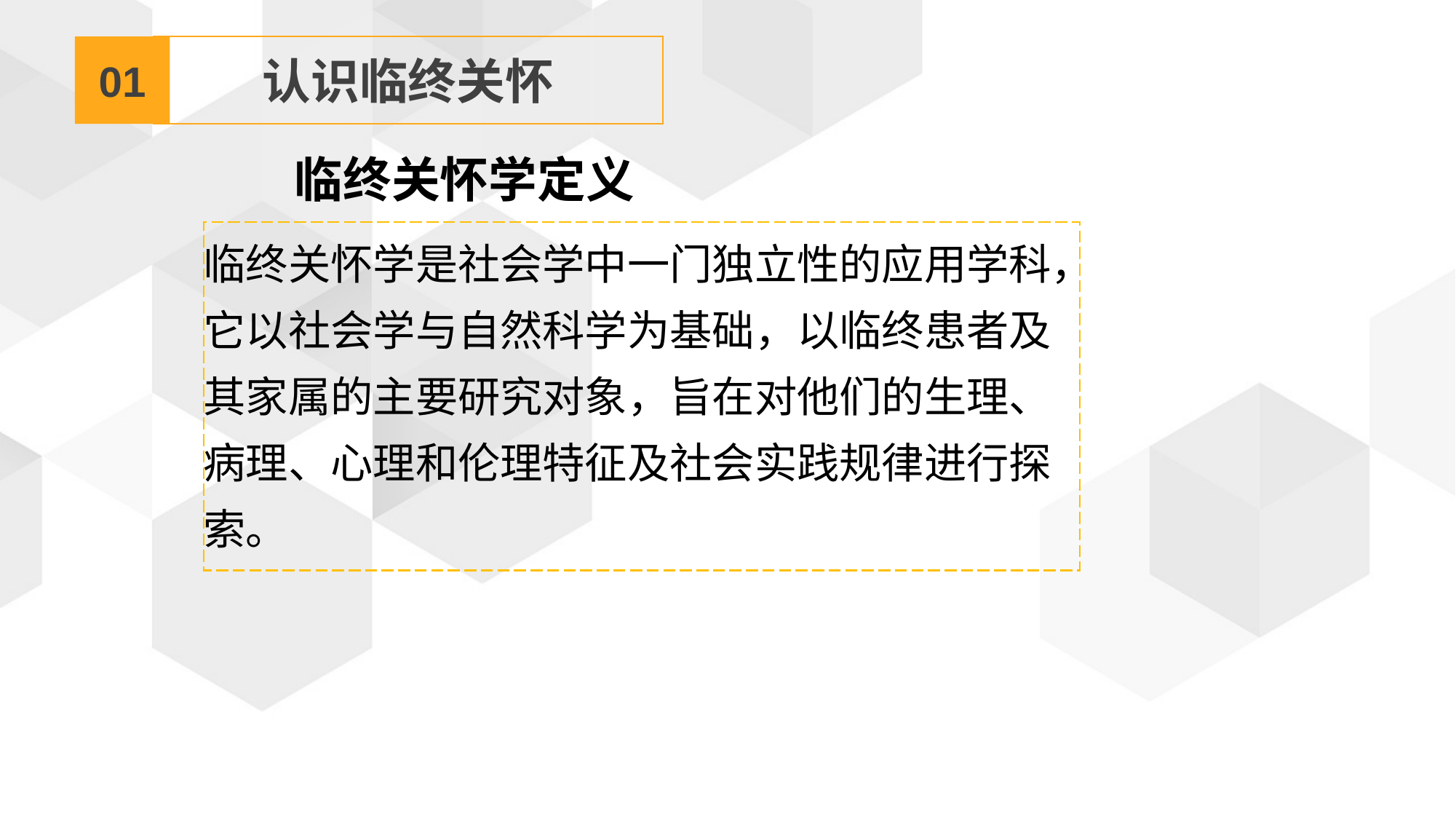

01
认识临终关怀
临终关怀学定义
临终关怀学是社会学中一门独立性的应用学科，它以社会学与自然科学为基础，以临终患者及其家属的主要研究对象，旨在对他们的生理、病理、心理和伦理特征及社会实践规律进行探索。